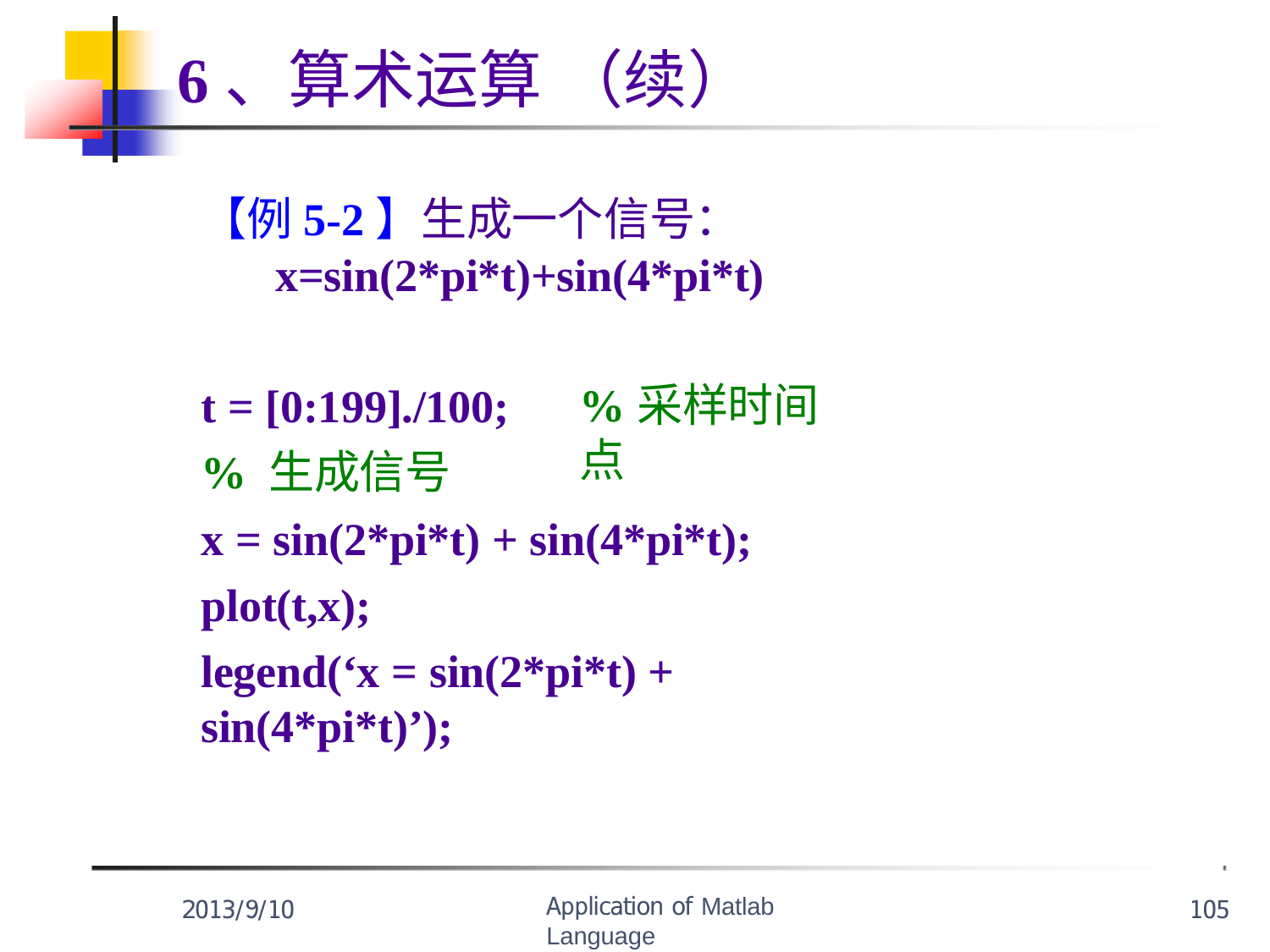

6、算术运算	（续）
【例5-2】生成一个信号：
x=sin(2*pi*t)+sin(4*pi*t)
t = [0:199]./100;

% 生成信号
%采样时间点
x = sin(2*pi*t) + sin(4*pi*t); plot(t,x);

legend(‘x = sin(2*pi*t) + sin(4*pi*t)’);
Application of Matlab Language
2013/9/10
105